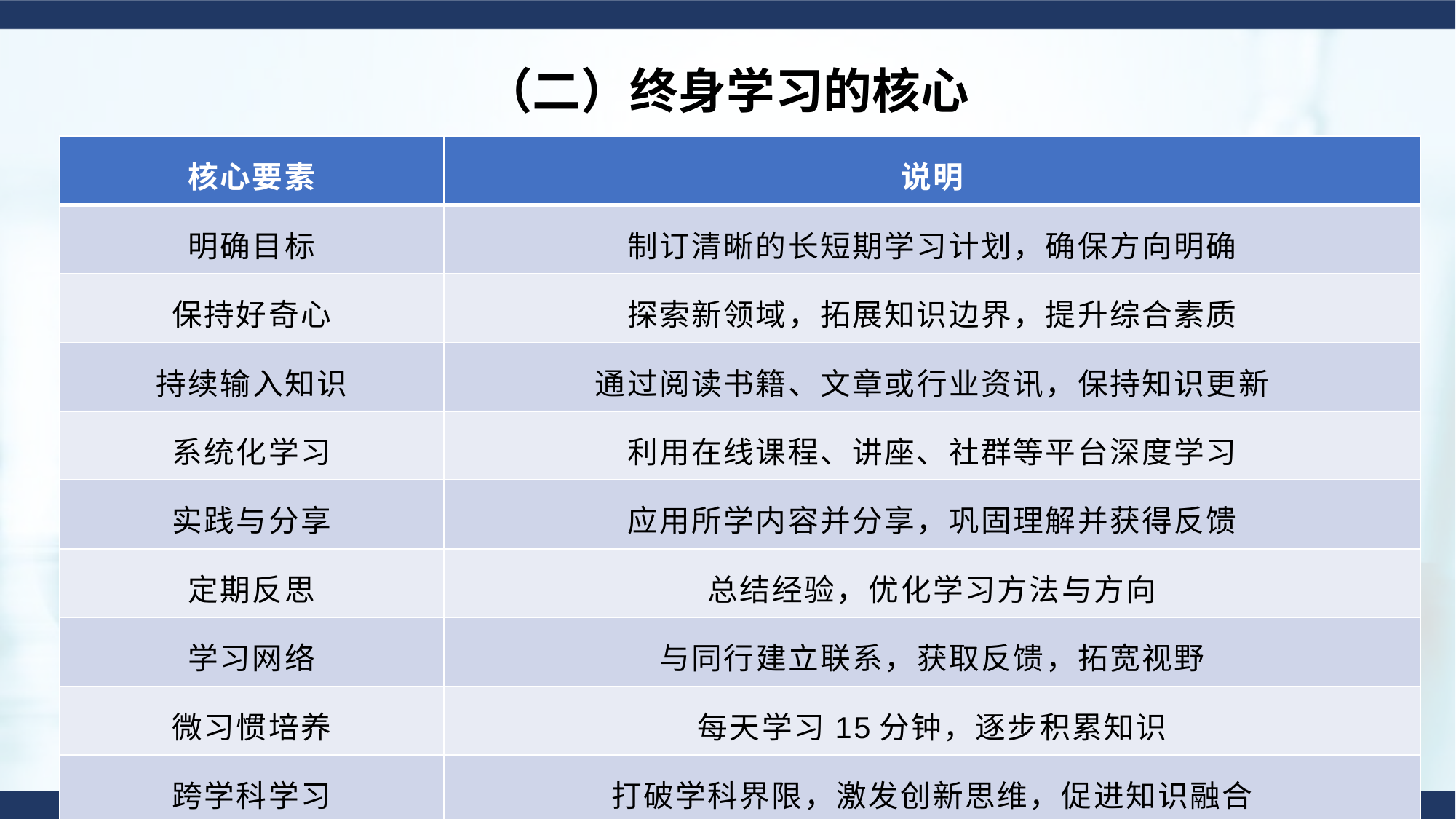

（二）终身学习的核心

| 核心要素 | 说明 |
| --- | --- |
| 明确目标 | 制订清晰的长短期学习计划，确保方向明确 |
| 保持好奇心 | 探索新领域，拓展知识边界，提升综合素质 |
| 持续输入知识 | 通过阅读书籍、文章或行业资讯，保持知识更新 |
| 系统化学习 | 利用在线课程、讲座、社群等平台深度学习 |
| 实践与分享 | 应用所学内容并分享，巩固理解并获得反馈 |
| 定期反思 | 总结经验，优化学习方法与方向 |
| 学习网络 | 与同行建立联系，获取反馈，拓宽视野 |
| 微习惯培养 | 每天学习15分钟，逐步积累知识 |
| 跨学科学习 | 打破学科界限，激发创新思维，促进知识融合 |
| 高效管理 | 借助技术工具提升知识管理效率 |